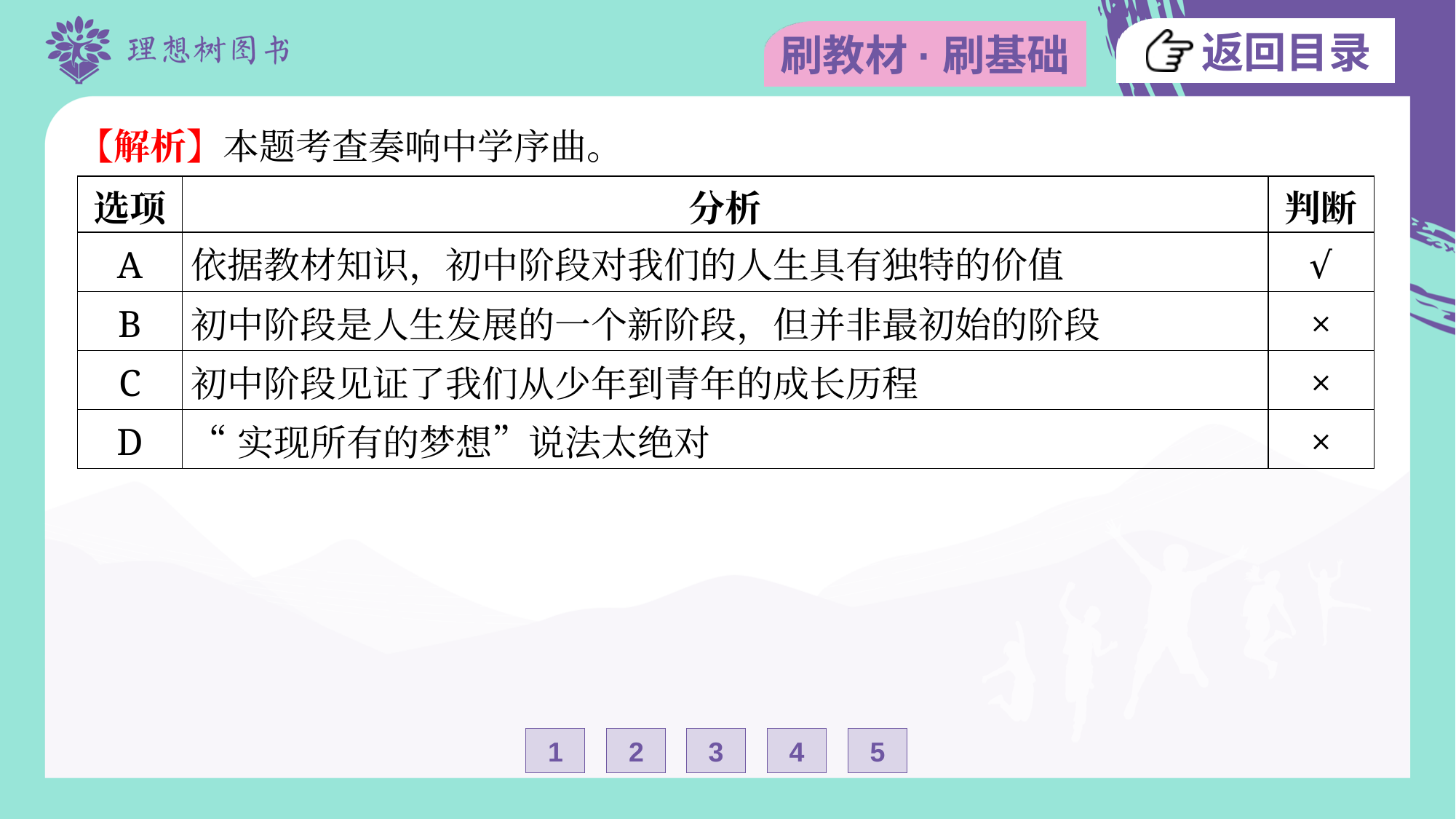

【解析】本题考查奏响中学序曲。
| 选项 | 分析 | 判断 |
| --- | --- | --- |
| A | 依据教材知识，初中阶段对我们的人生具有独特的价值 | √ |
| B | 初中阶段是人生发展的一个新阶段，但并非最初始的阶段 | × |
| C | 初中阶段见证了我们从少年到青年的成长历程 | × |
| D | “实现所有的梦想”说法太绝对 | × |